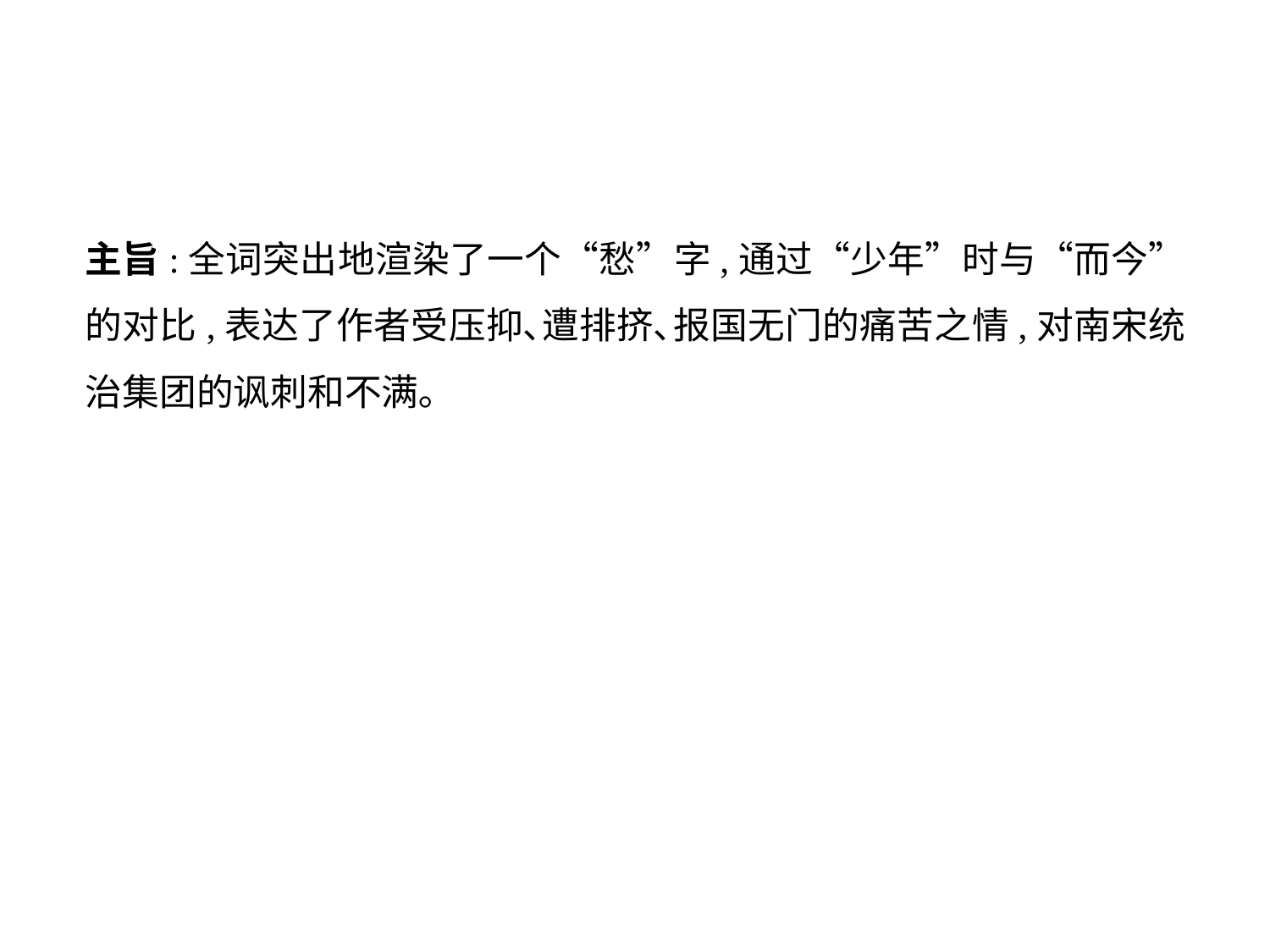

主旨:全词突出地渲染了一个“愁”字,通过“少年”时与“而今”的对比,表达了作者受压抑､遭排挤､报国无门的痛苦之情,对南宋统治集团的讽刺和不满｡